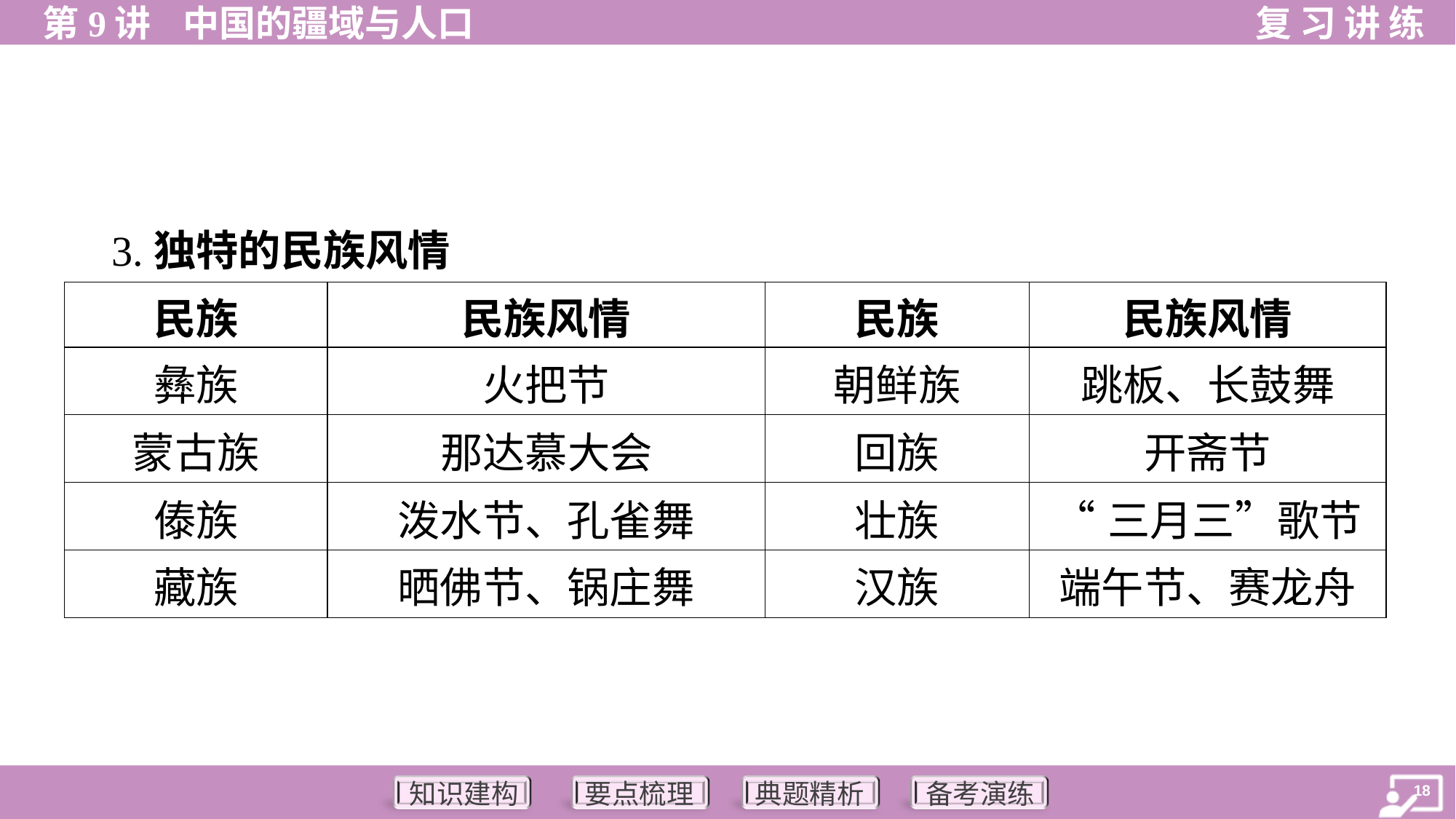

3.独特的民族风情
| 民族 | 民族风情 | 民族 | 民族风情 |
| --- | --- | --- | --- |
| 彝族 | 火把节 | 朝鲜族 | 跳板、长鼓舞 |
| 蒙古族 | 那达慕大会 | 回族 | 开斋节 |
| 傣族 | 泼水节、孔雀舞 | 壮族 | “三月三”歌节 |
| 藏族 | 晒佛节、锅庄舞 | 汉族 | 端午节、赛龙舟 |